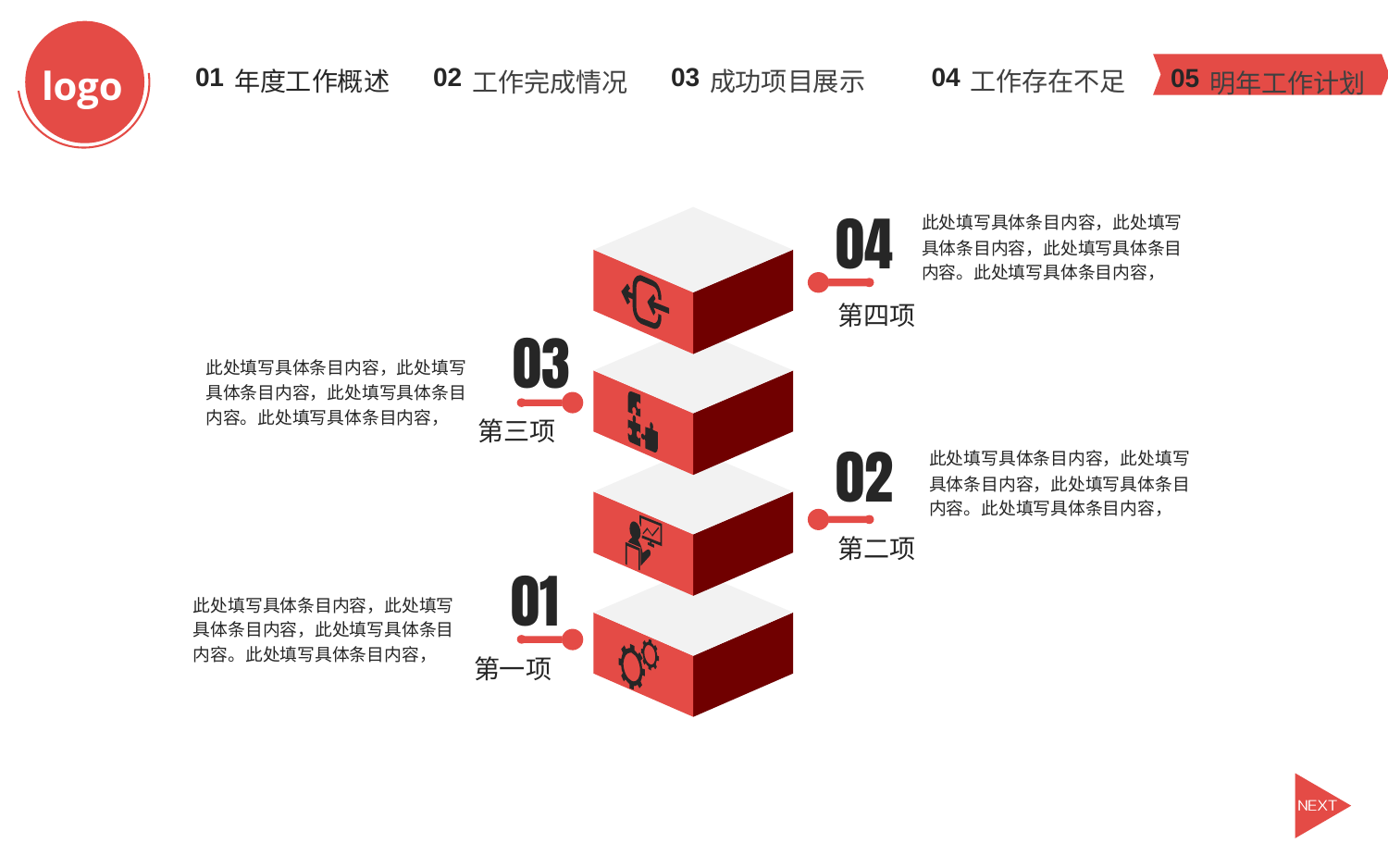

logo
成功项目展示
工作存在不足
年度工作概述
工作完成情况
明年工作计划
03
04
02
01

05
此处填写具体条目内容，此处填写具体条目内容，此处填写具体条目内容。此处填写具体条目内容，
04

第四项
03

此处填写具体条目内容，此处填写具体条目内容，此处填写具体条目内容。此处填写具体条目内容，

第三项
02
此处填写具体条目内容，此处填写具体条目内容，此处填写具体条目内容。此处填写具体条目内容，

第二项
01

此处填写具体条目内容，此处填写具体条目内容，此处填写具体条目内容。此处填写具体条目内容，

第一项